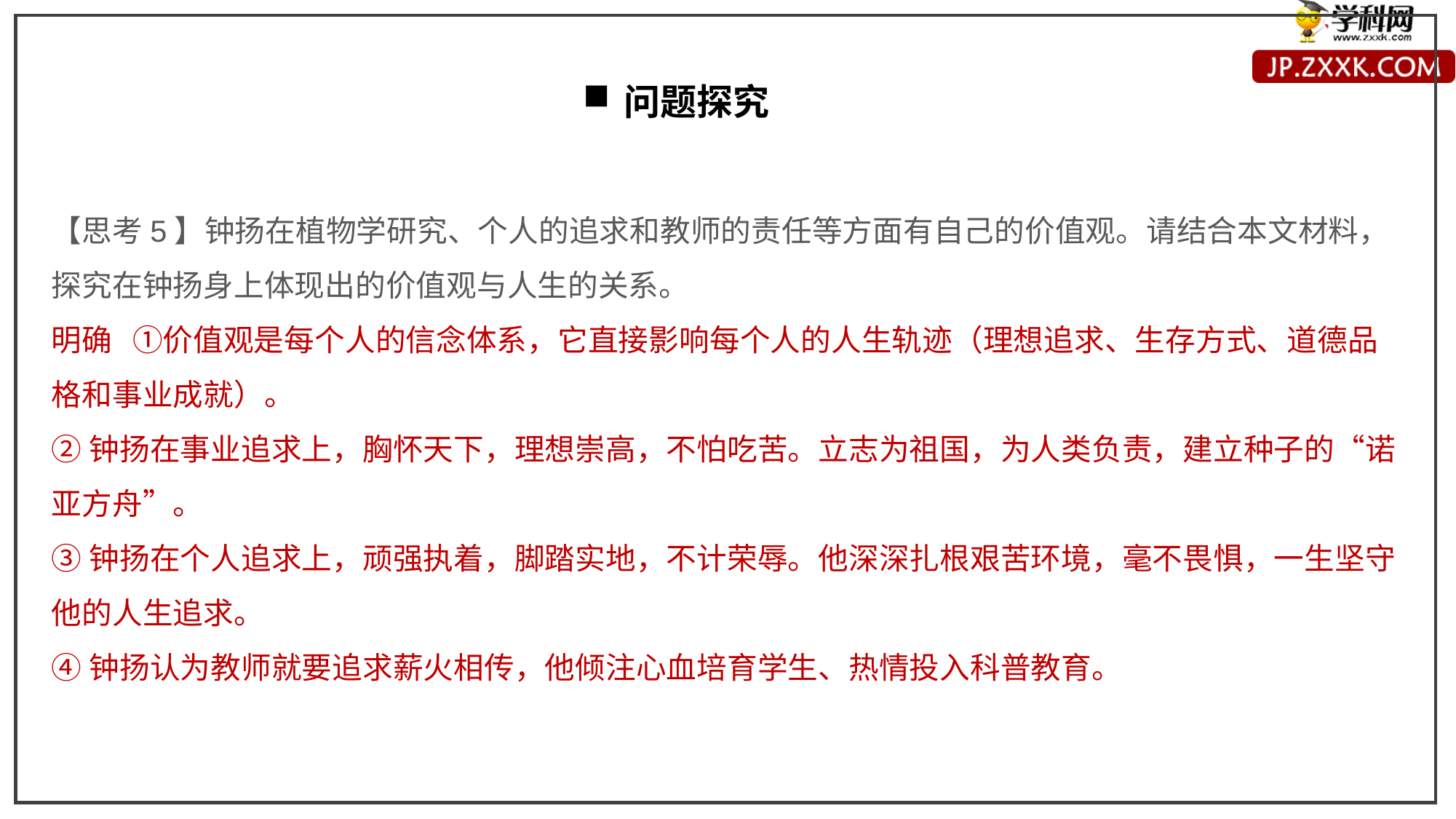

问题探究
【思考5】钟扬在植物学研究、个人的追求和教师的责任等方面有自己的价值观。请结合本文材料，探究在钟扬身上体现出的价值观与人生的关系。
明确   ①价值观是每个人的信念体系，它直接影响每个人的人生轨迹（理想追求、生存方式、道德品格和事业成就）。
②钟扬在事业追求上，胸怀天下，理想崇高，不怕吃苦。立志为祖国，为人类负责，建立种子的“诺亚方舟”。
③钟扬在个人追求上，顽强执着，脚踏实地，不计荣辱。他深深扎根艰苦环境，毫不畏惧，一生坚守他的人生追求。
④钟扬认为教师就要追求薪火相传，他倾注心血培育学生、热情投入科普教育。